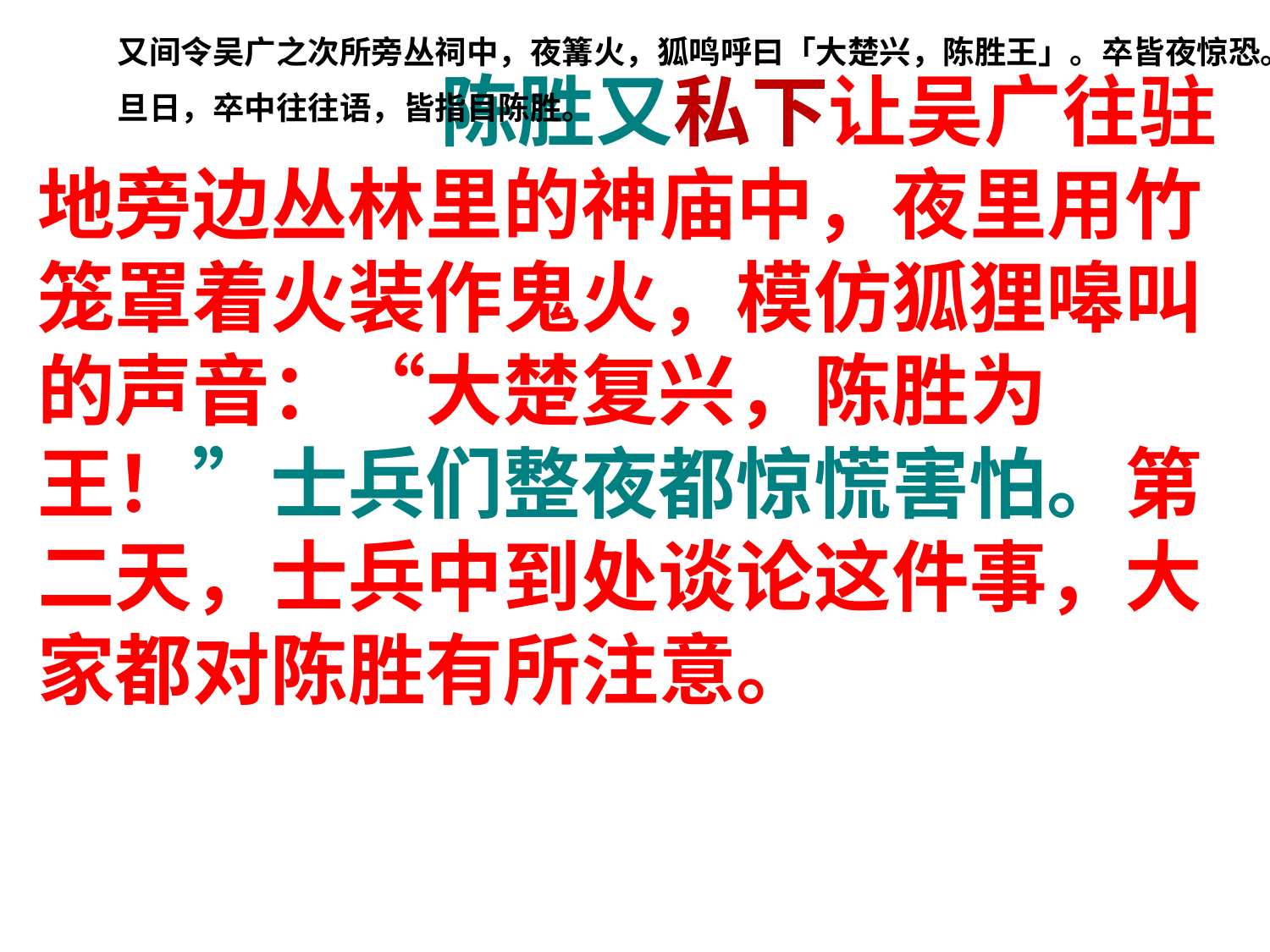

又间令吴广之次所旁丛祠中，夜篝火，狐鸣呼曰「大楚兴，陈胜王」。卒皆夜惊恐。旦日，卒中往往语，皆指目陈胜。
                        陈胜又私下让吴广往驻地旁边丛林里的神庙中，夜里用竹笼罩着火装作鬼火，模仿狐狸嗥叫的声音：“大楚复兴，陈胜为王！”士兵们整夜都惊慌害怕。第二天，士兵中到处谈论这件事，大家都对陈胜有所注意。